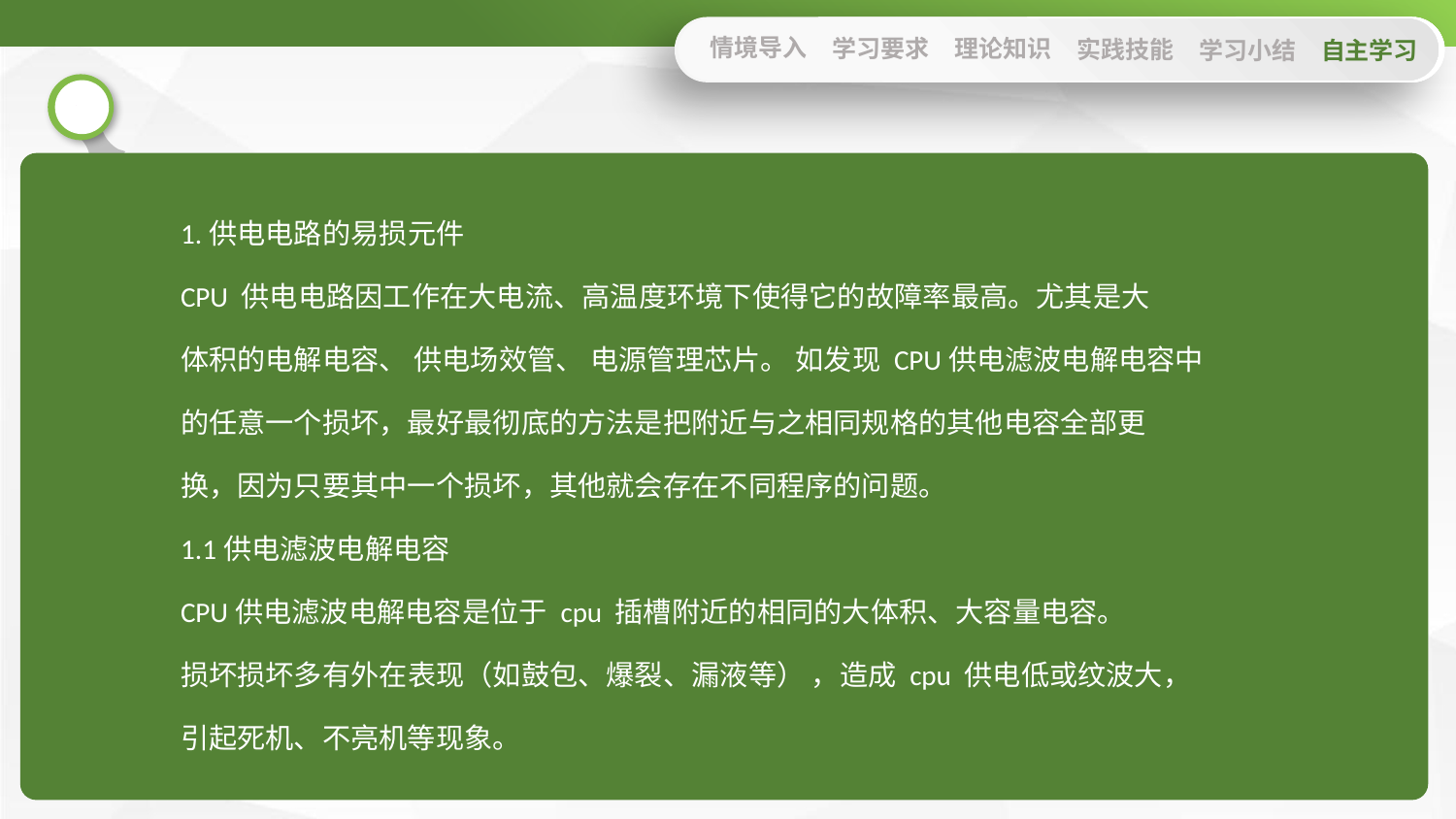

情境导入
学习要求
理论知识
实践技能
学习小结
自主学习
1.供电电路的易损元件
CPU 供电电路因工作在大电流、高温度环境下使得它的故障率最高。尤其是大
体积的电解电容、 供电场效管、 电源管理芯片。 如发现 CPU供电滤波电解电容中
的任意一个损坏，最好最彻底的方法是把附近与之相同规格的其他电容全部更
换，因为只要其中一个损坏，其他就会存在不同程序的问题。
1.1供电滤波电解电容
CPU供电滤波电解电容是位于 cpu 插槽附近的相同的大体积、大容量电容。
损坏损坏多有外在表现（如鼓包、爆裂、漏液等） ，造成 cpu 供电低或纹波大，
引起死机、不亮机等现象。